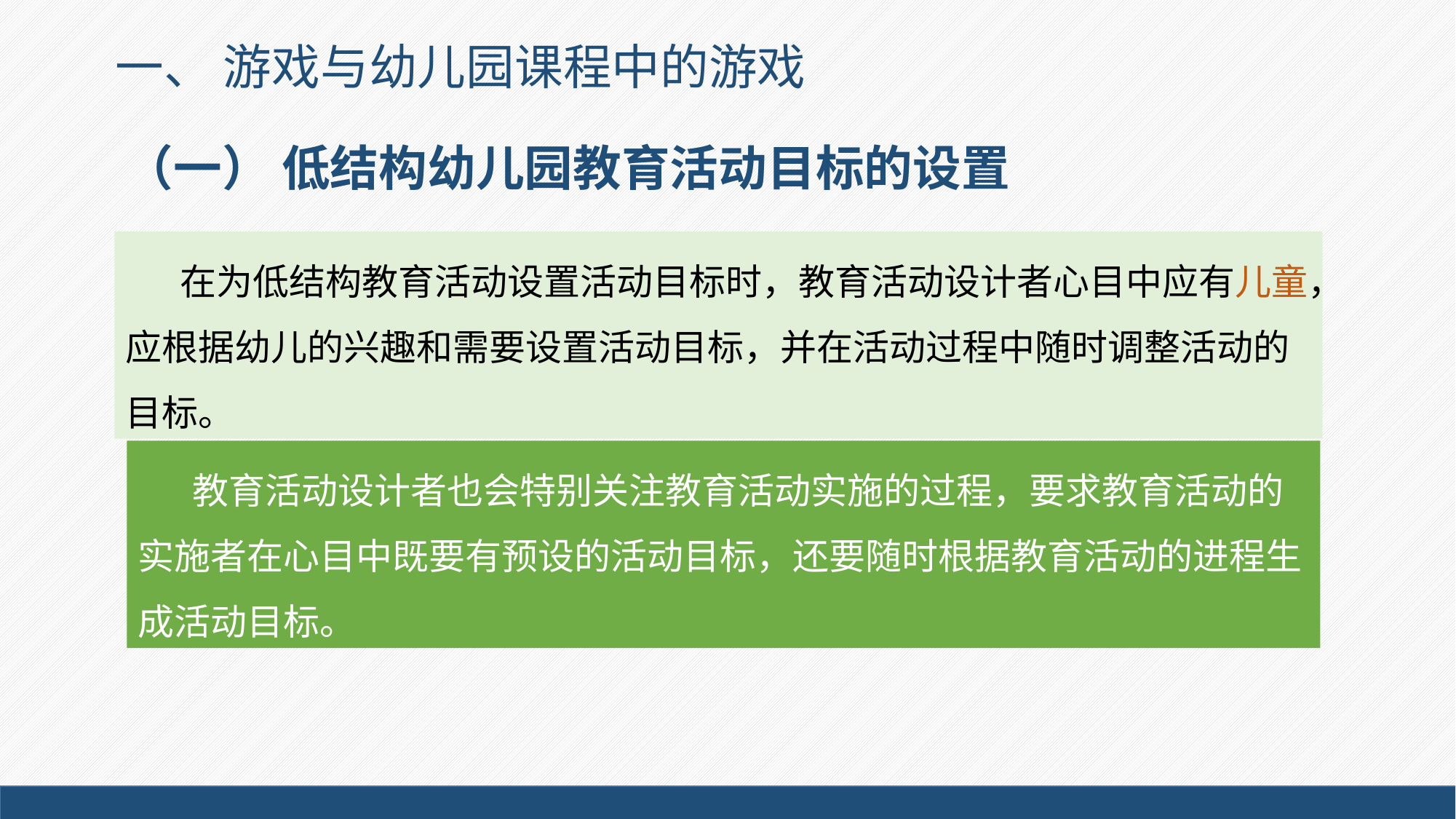

一、 游戏与幼儿园课程中的游戏
# （一） 低结构幼儿园教育活动目标的设置
在为低结构教育活动设置活动目标时，教育活动设计者心目中应有儿童，应根据幼儿的兴趣和需要设置活动目标，并在活动过程中随时调整活动的目标。
教育活动设计者也会特别关注教育活动实施的过程，要求教育活动的实施者在心目中既要有预设的活动目标，还要随时根据教育活动的进程生成活动目标。